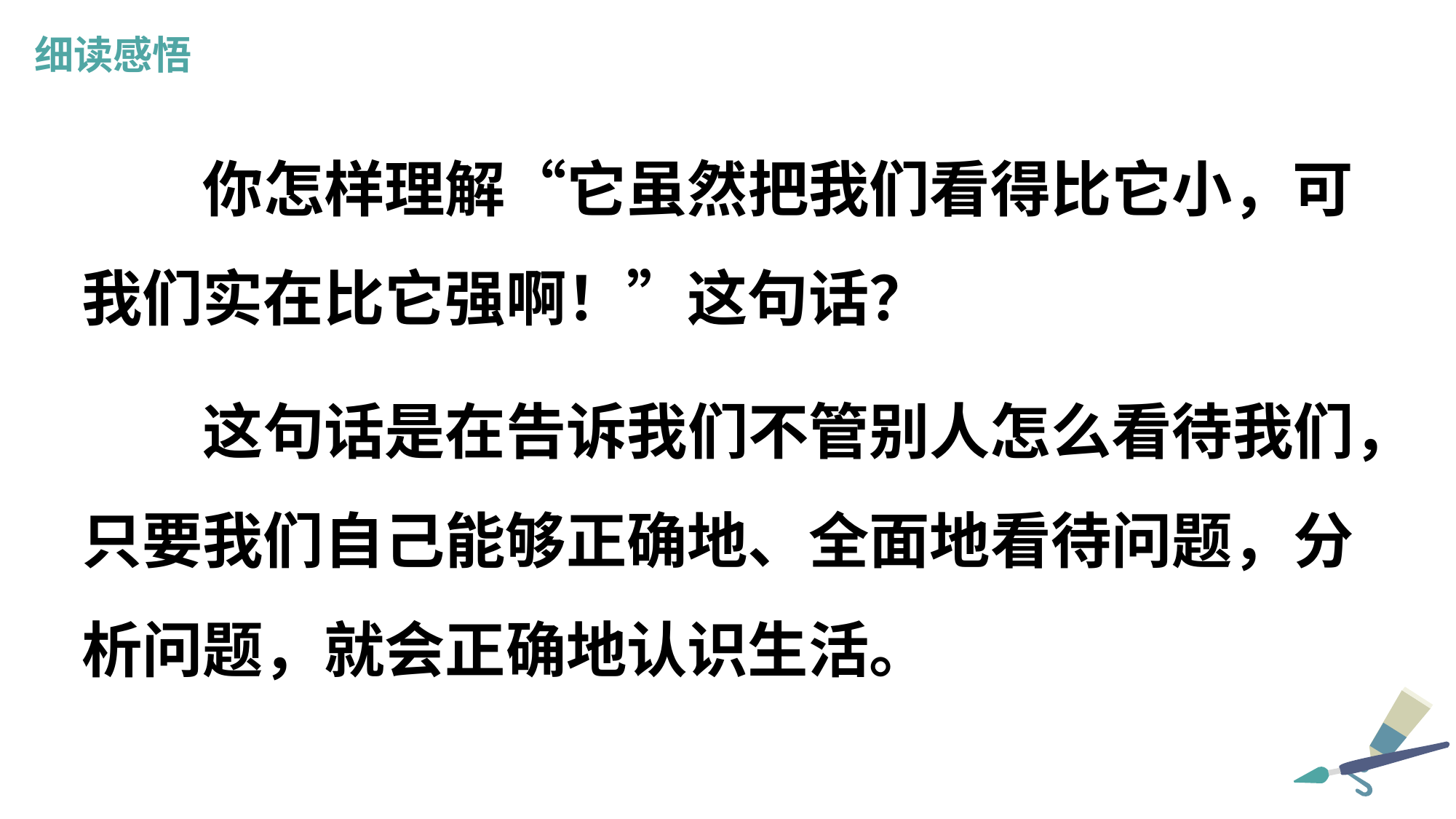

细读感悟
你怎样理解“它虽然把我们看得比它小，可我们实在比它强啊！”这句话？
这句话是在告诉我们不管别人怎么看待我们，只要我们自己能够正确地、全面地看待问题，分析问题，就会正确地认识生活。